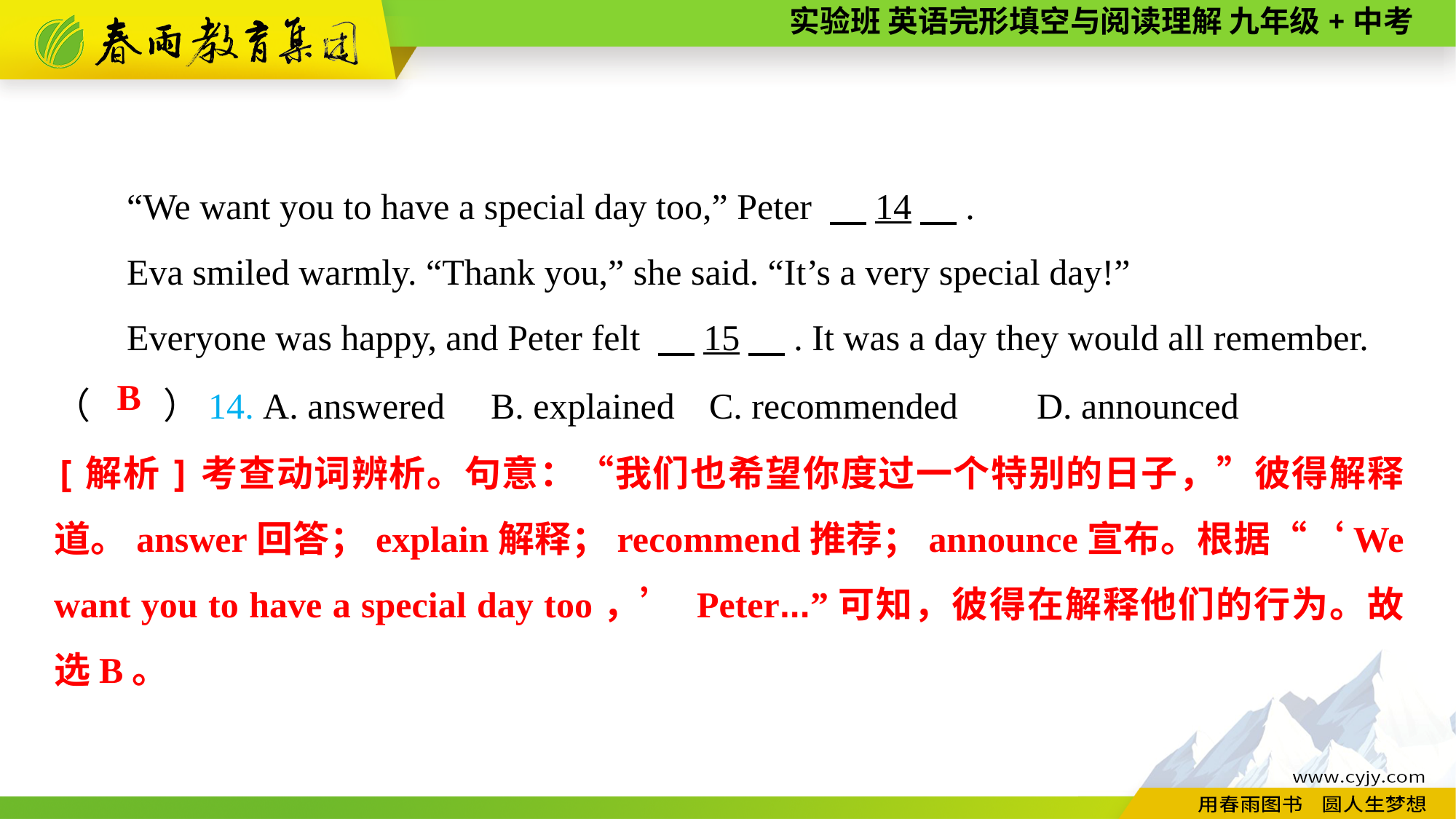

“We want you to have a special day too,” Peter 　14　.
Eva smiled warmly. “Thank you,” she said. “It’s a very special day!”
Everyone was happy, and Peter felt 　15　. It was a day they would all remember.
（　　）14. A. answered	B. explained	C. recommended	D. announced
B
[解析]考查动词辨析。句意：“我们也希望你度过一个特别的日子，”彼得解释道。answer回答；explain解释；recommend推荐；announce宣布。根据“‘We want you to have a special day too，’ Peter...”可知，彼得在解释他们的行为。故选B。